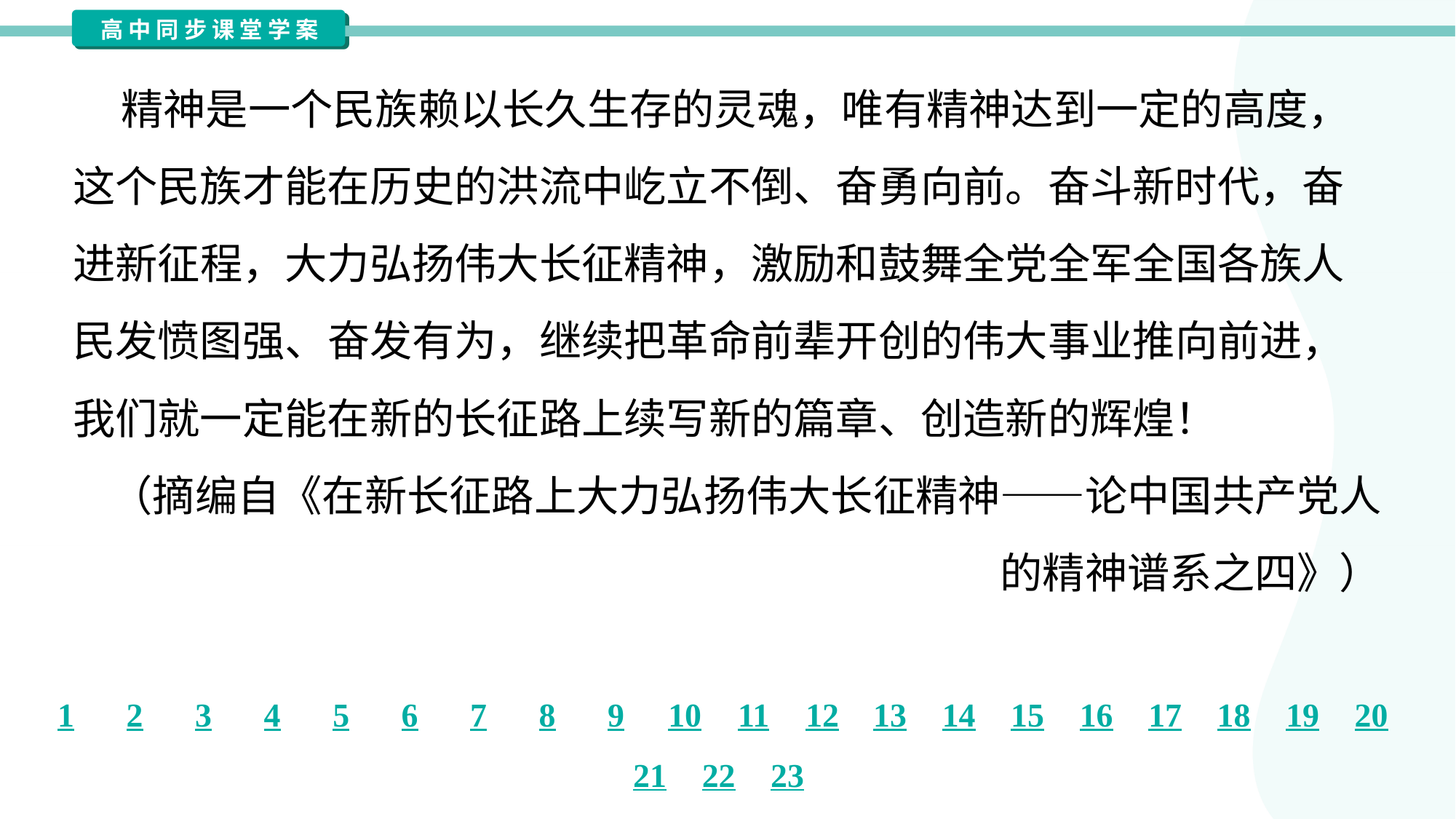

精神是一个民族赖以长久生存的灵魂，唯有精神达到一定的高度，
这个民族才能在历史的洪流中屹立不倒、奋勇向前。奋斗新时代，奋
进新征程，大力弘扬伟大长征精神，激励和鼓舞全党全军全国各族人
民发愤图强、奋发有为，继续把革命前辈开创的伟大事业推向前进，
我们就一定能在新的长征路上续写新的篇章、创造新的辉煌！
（摘编自《在新长征路上大力弘扬伟大长征精神——论中国共产党人
的精神谱系之四》）